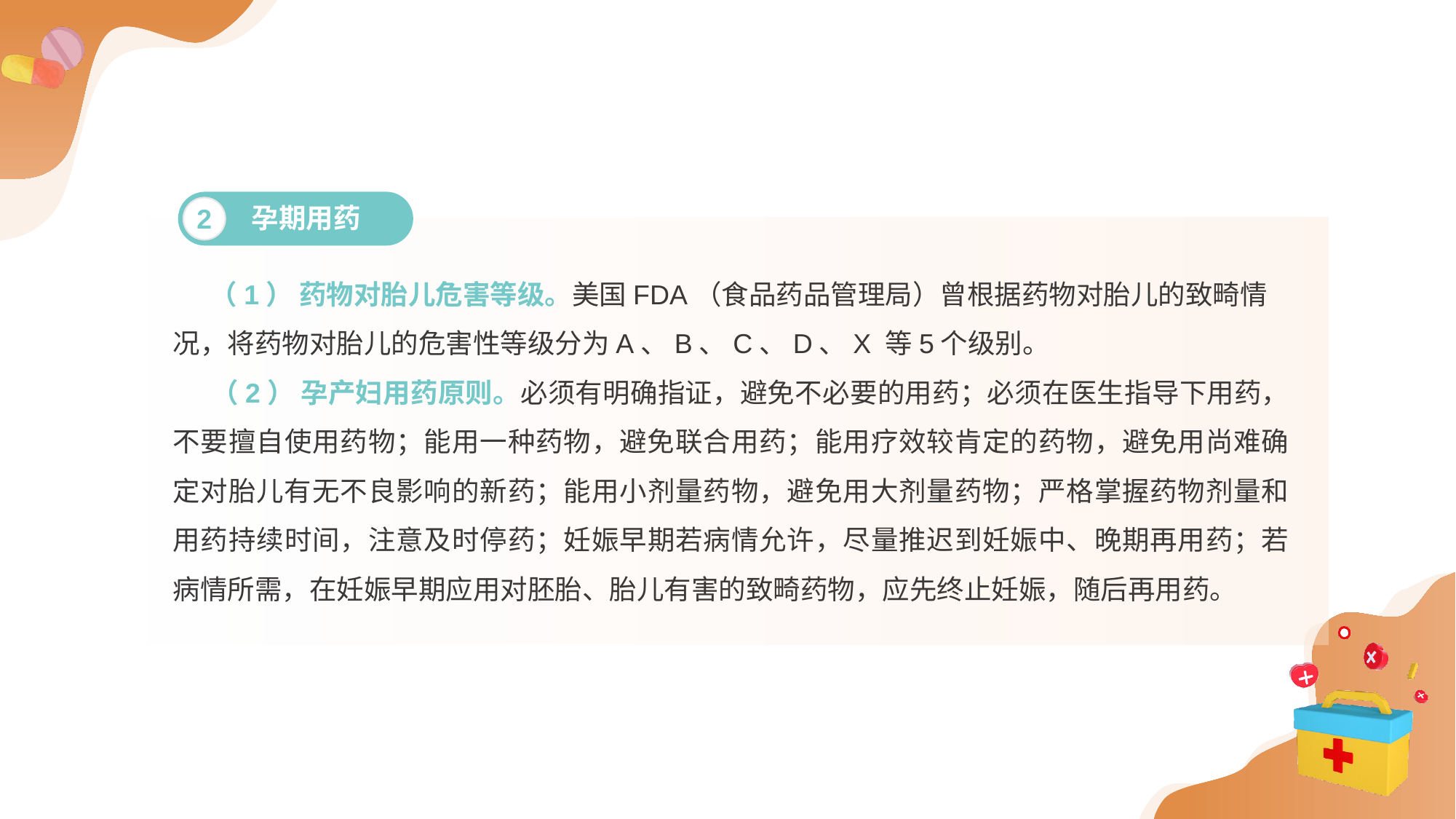

孕期用药

2

     （1） 药物对胎儿危害等级。美国FDA（食品药品管理局）曾根据药物对胎儿的致畸情
况，将药物对胎儿的危害性等级分为A、B、C、D、X 等5个级别。
     （2） 孕产妇用药原则。必须有明确指证，避免不必要的用药；必须在医生指导下用药，不要擅自使用药物；能用一种药物，避免联合用药；能用疗效较肯定的药物，避免用尚难确定对胎儿有无不良影响的新药；能用小剂量药物，避免用大剂量药物；严格掌握药物剂量和用药持续时间，注意及时停药；妊娠早期若病情允许，尽量推迟到妊娠中、晚期再用药；若病情所需，在妊娠早期应用对胚胎、胎儿有害的致畸药物，应先终止妊娠，随后再用药。